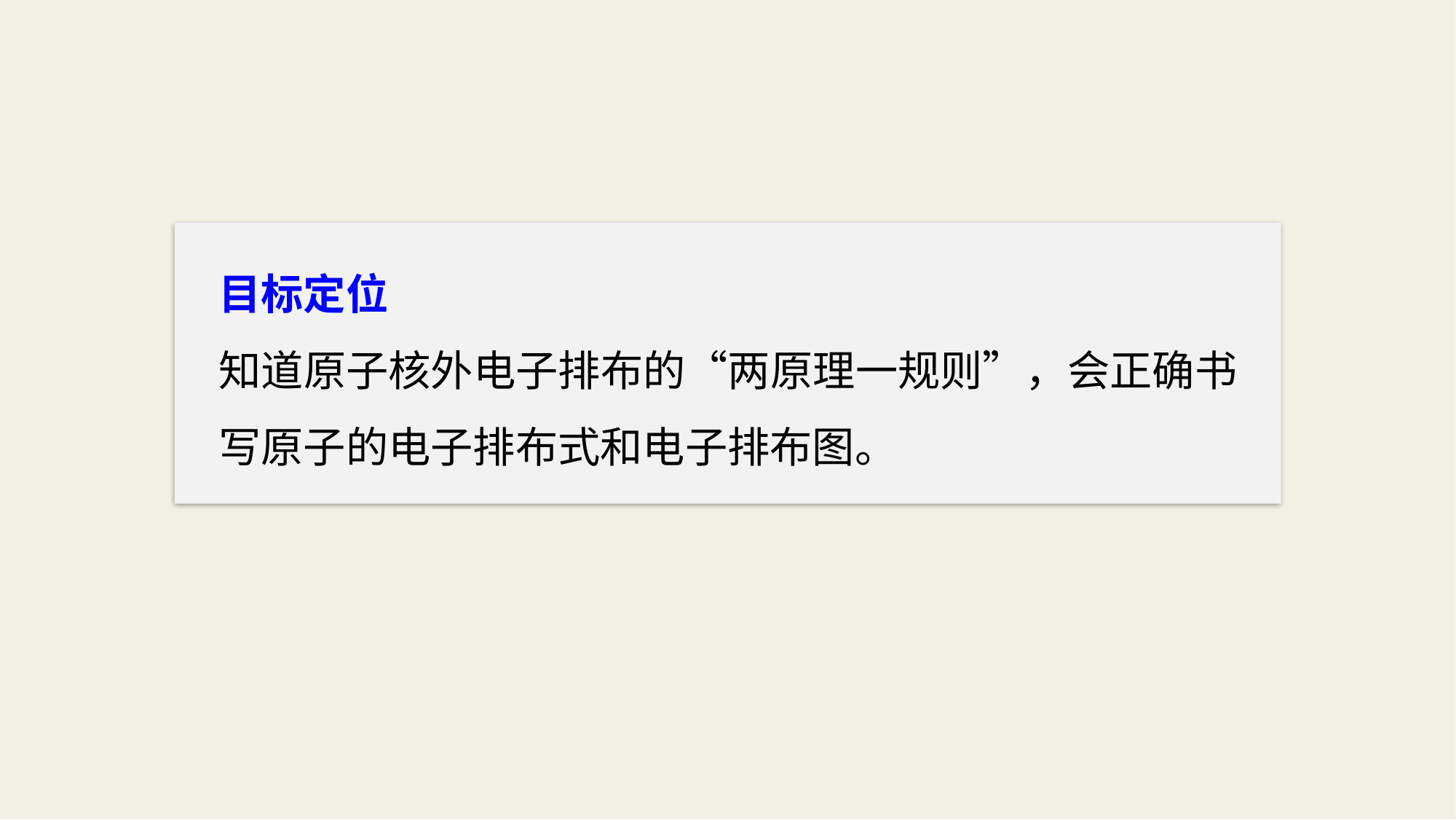

目标定位
知道原子核外电子排布的“两原理一规则”，会正确书写原子的电子排布式和电子排布图。